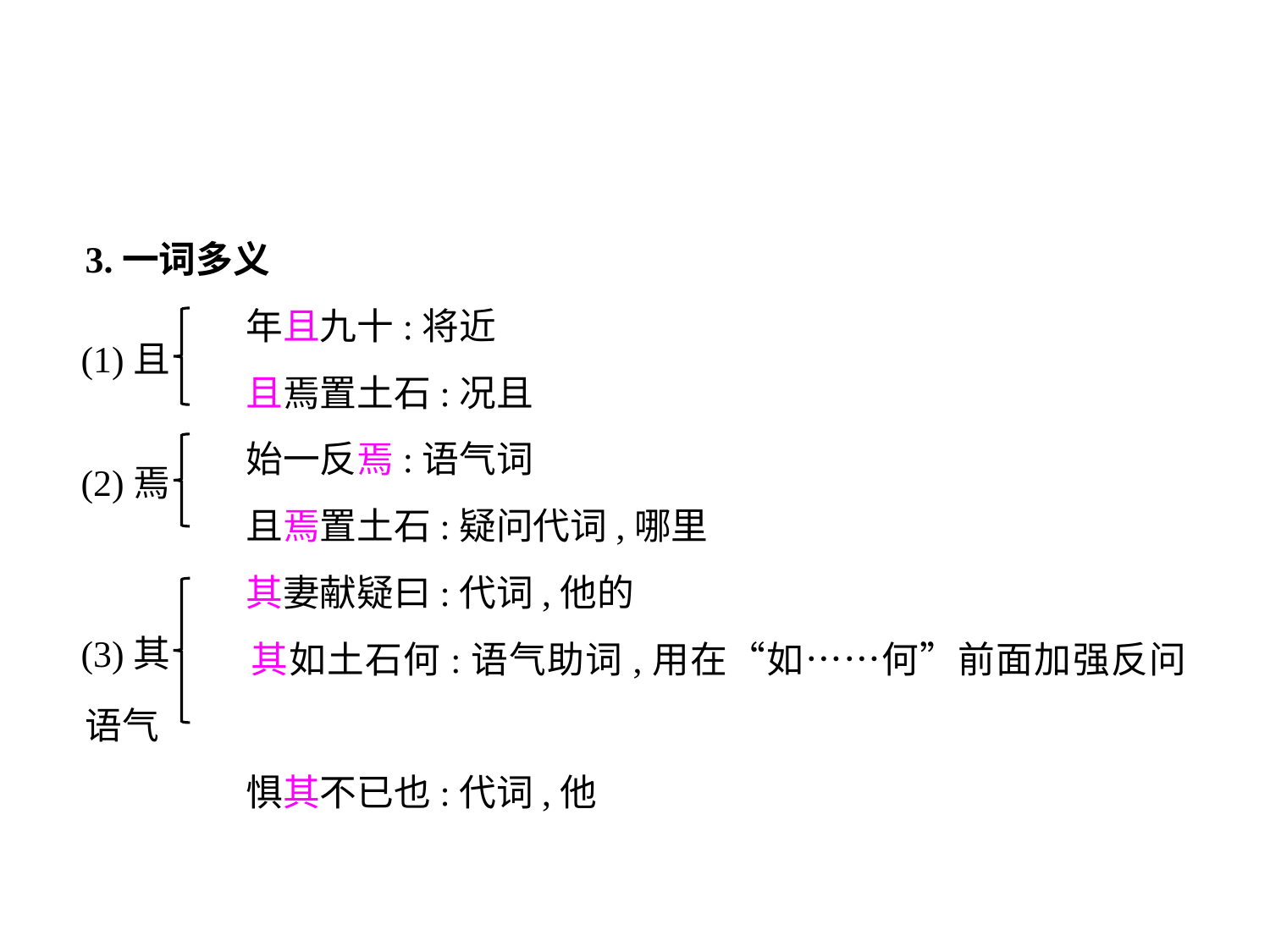

3.一词多义
	   年且九十:将近
	   且焉置土石:况且
	   始一反焉:语气词
	   且焉置土石:疑问代词,哪里
	   其妻献疑曰:代词,他的
	   其如土石何:语气助词,用在“如……何”前面加强反问语气
	   惧其不已也:代词,他

(1)且

(2)焉

(3)其